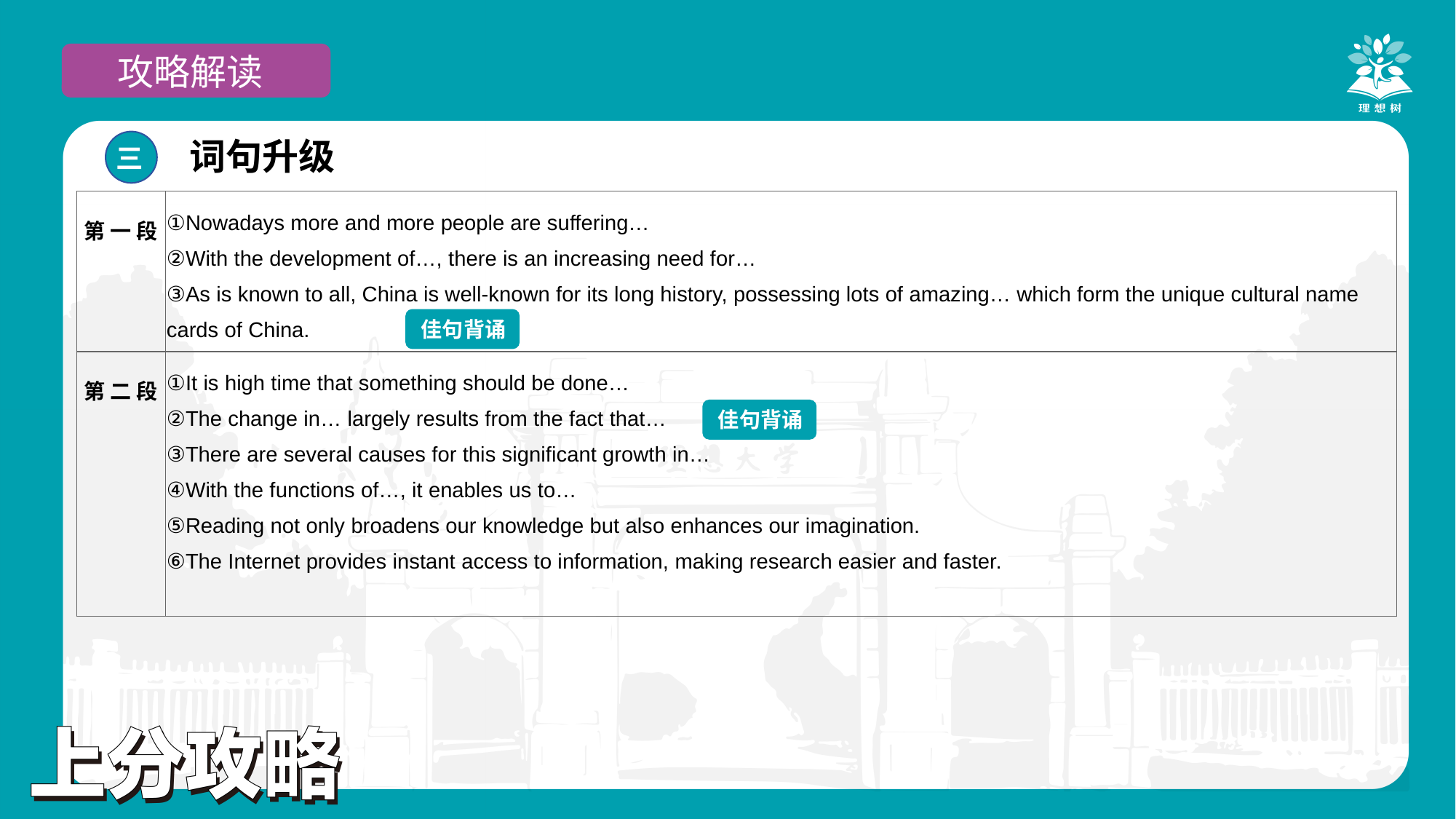

攻略解读
词句升级

三
| 第 一 段 | ①Nowadays more and more people are suffering… ②With the development of…, there is an increasing need for… ③As is known to all, China is well-known for its long history, possessing lots of amazing… which form the unique cultural name cards of China. |
| --- | --- |
| 第 二 段 | ①It is high time that something should be done… ②The change in… largely results from the fact that… ③There are several causes for this significant growth in… ④With the functions of…, it enables us to… ⑤Reading not only broadens our knowledge but also enhances our imagination. ⑥The Internet provides instant access to information, making research easier and faster. |

佳句背诵

佳句背诵